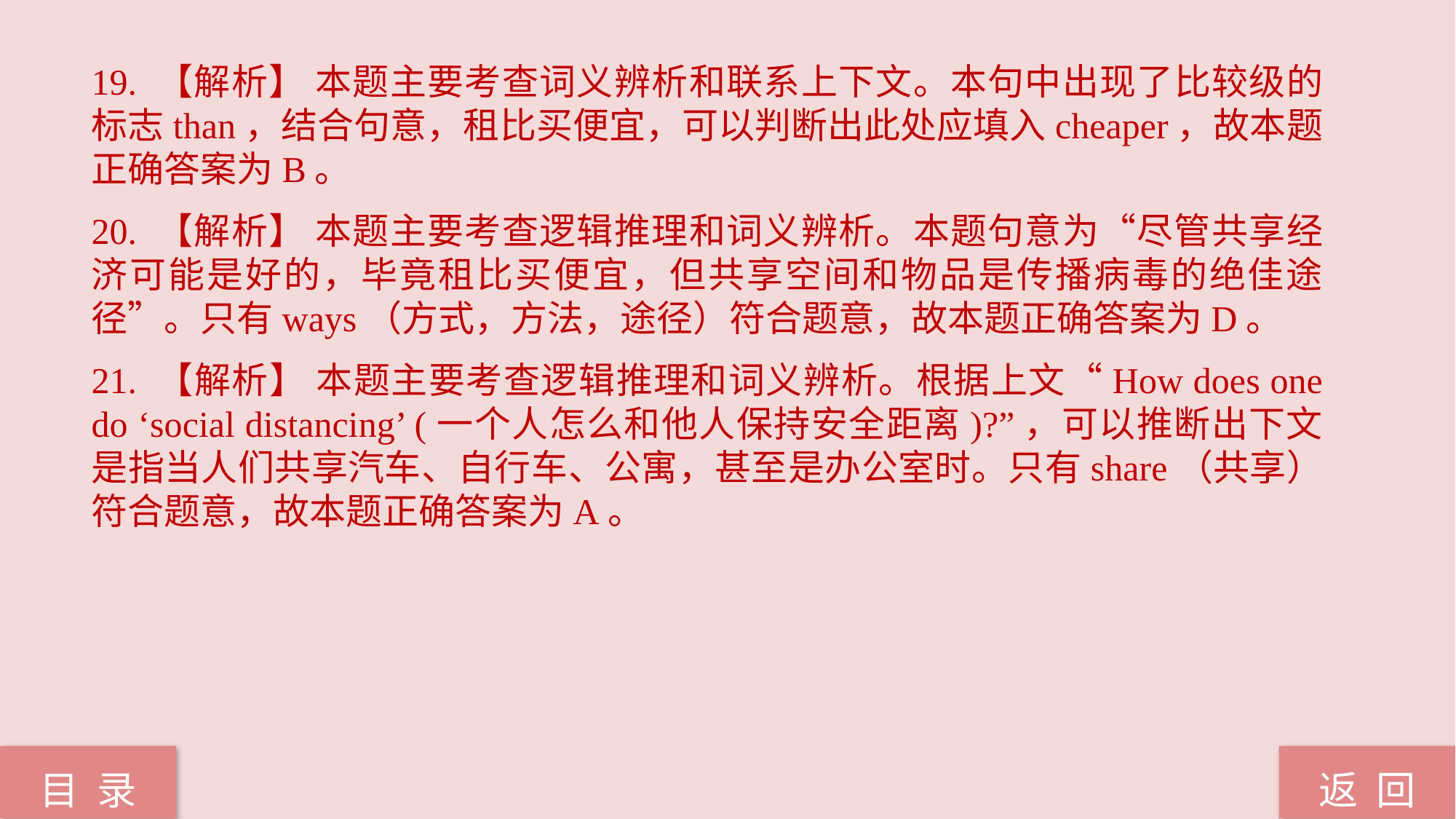

19. 【解析】 本题主要考查词义辨析和联系上下文。本句中出现了比较级的标志than，结合句意，租比买便宜，可以判断出此处应填入cheaper，故本题正确答案为B。
20. 【解析】 本题主要考查逻辑推理和词义辨析。本题句意为“尽管共享经济可能是好的，毕竟租比买便宜，但共享空间和物品是传播病毒的绝佳途径”。只有ways（方式，方法，途径）符合题意，故本题正确答案为D。
21. 【解析】 本题主要考查逻辑推理和词义辨析。根据上文“How does one do ‘social distancing’ (一个人怎么和他人保持安全距离)?”，可以推断出下文是指当人们共享汽车、自行车、公寓，甚至是办公室时。只有share（共享）符合题意，故本题正确答案为A。
返  回